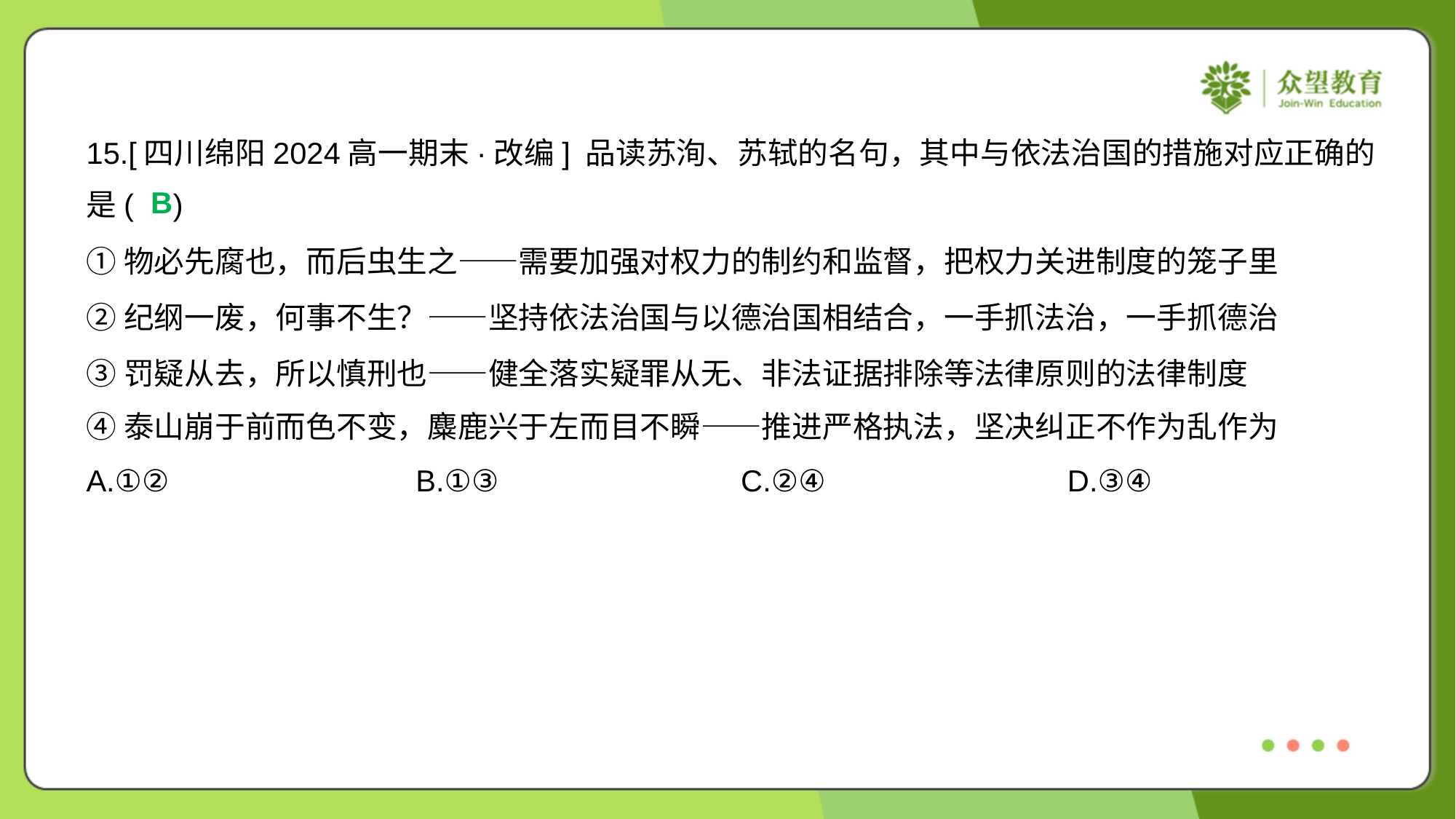

15.[四川绵阳2024高一期末·改编] 品读苏洵、苏轼的名句，其中与依法治国的措施对应正确的
是(     )
B
①物必先腐也，而后虫生之——需要加强对权力的制约和监督，把权力关进制度的笼子里
②纪纲一废，何事不生？——坚持依法治国与以德治国相结合，一手抓法治，一手抓德治
③罚疑从去，所以慎刑也——健全落实疑罪从无、非法证据排除等法律原则的法律制度
④泰山崩于前而色不变，麋鹿兴于左而目不瞬——推进严格执法，坚决纠正不作为乱作为
A.①②	B.①③	C.②④	D.③④